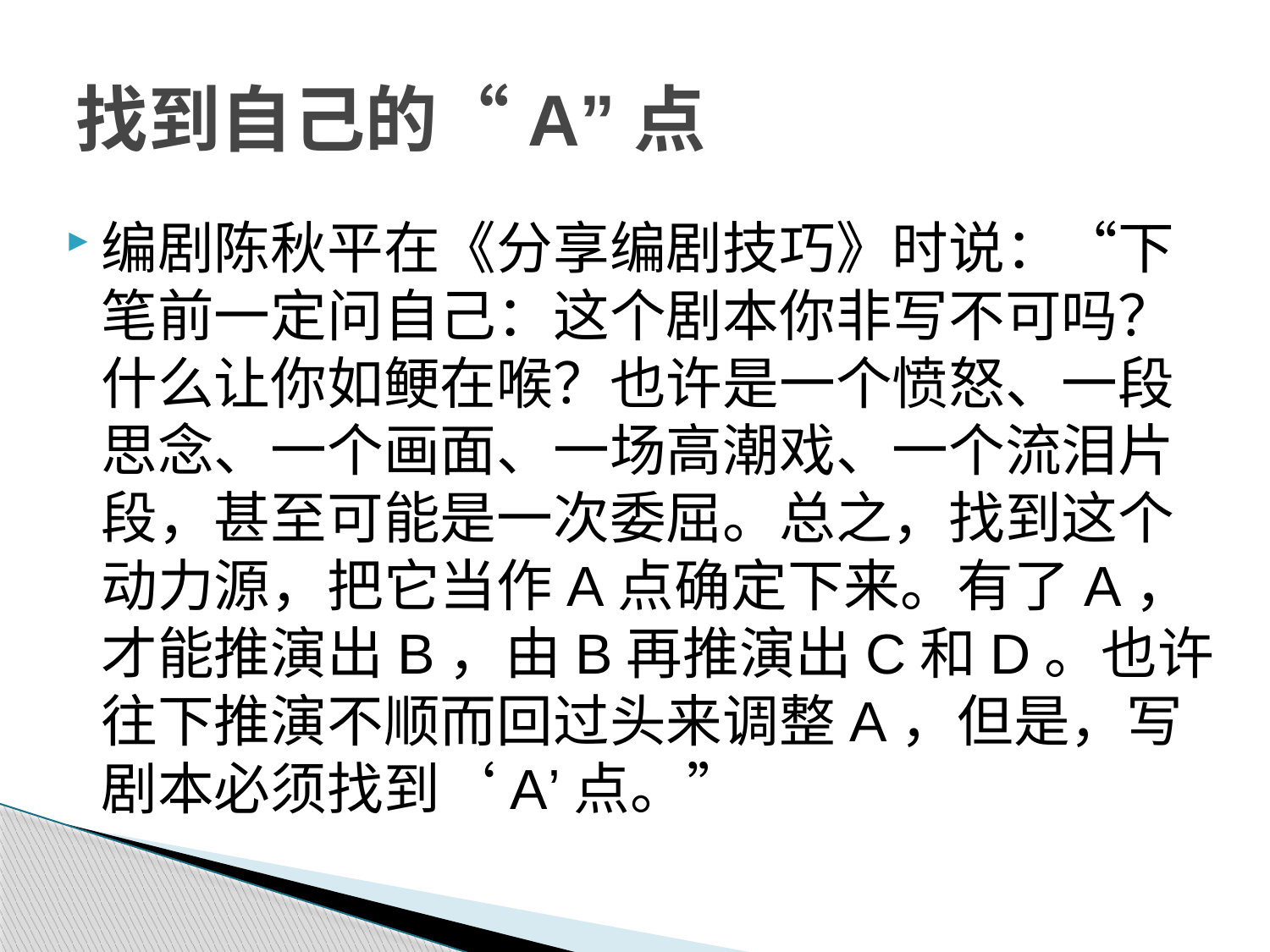

# 找到自己的“A”点
编剧陈秋平在《分享编剧技巧》时说：“下笔前一定问自己：这个剧本你非写不可吗？什么让你如鲠在喉？也许是一个愤怒、一段思念、一个画面、一场高潮戏、一个流泪片段，甚至可能是一次委屈。总之，找到这个动力源，把它当作A点确定下来。有了A，才能推演出B，由B再推演出C和D。也许往下推演不顺而回过头来调整A，但是，写剧本必须找到‘A’点。”